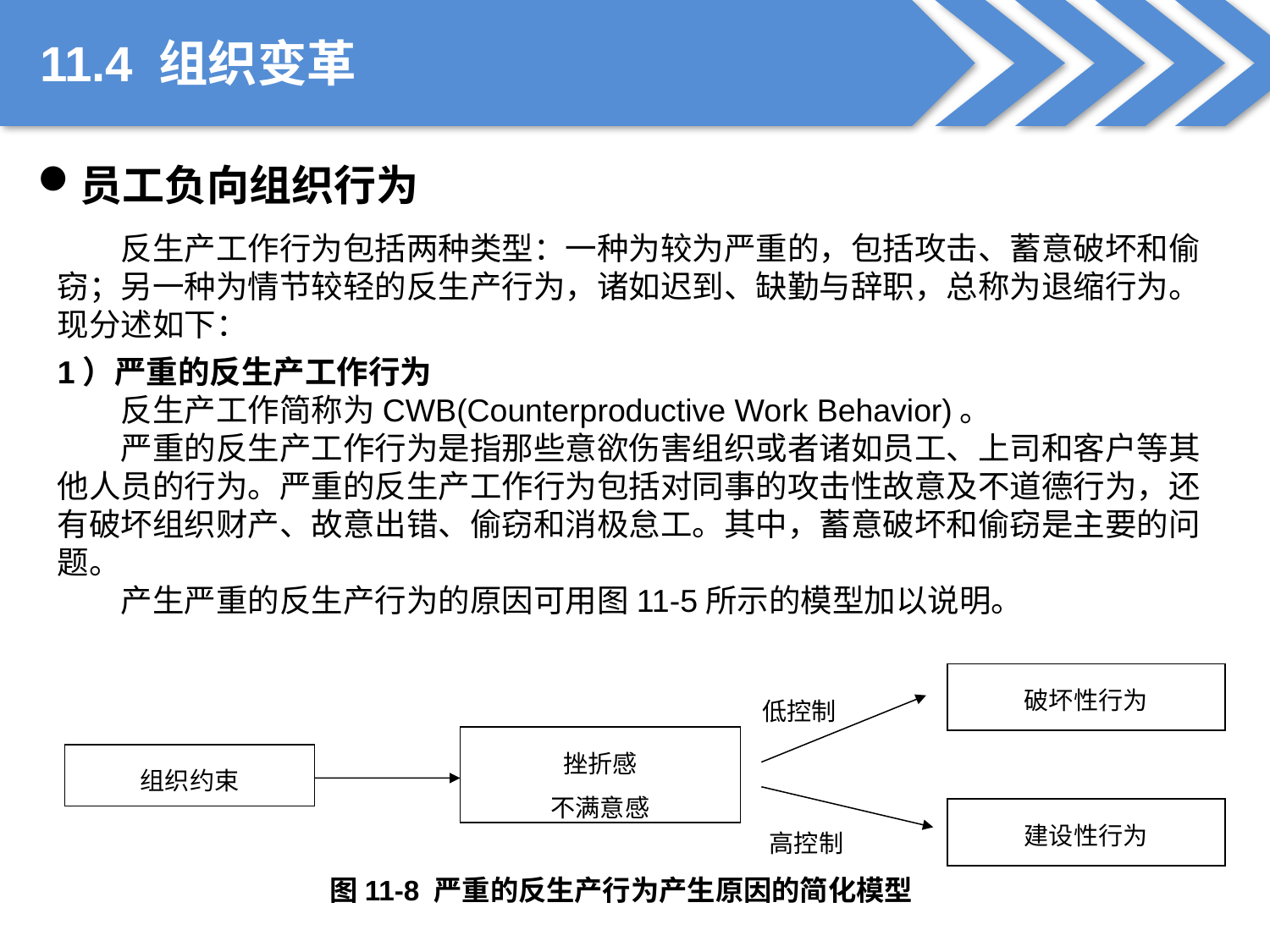

11.4 组织变革
员工负向组织行为
反生产工作行为包括两种类型：一种为较为严重的，包括攻击、蓄意破坏和偷窃；另一种为情节较轻的反生产行为，诸如迟到、缺勤与辞职，总称为退缩行为。现分述如下：
1）严重的反生产工作行为
反生产工作简称为CWB(Counterproductive Work Behavior)。
严重的反生产工作行为是指那些意欲伤害组织或者诸如员工、上司和客户等其他人员的行为。严重的反生产工作行为包括对同事的攻击性故意及不道德行为，还有破坏组织财产、故意出错、偷窃和消极怠工。其中，蓄意破坏和偷窃是主要的问题。
产生严重的反生产行为的原因可用图11-5所示的模型加以说明。
破坏性行为
低控制

挫折感
不满意感
组织约束

建设性行为
高控制
图11-8 严重的反生产行为产生原因的简化模型